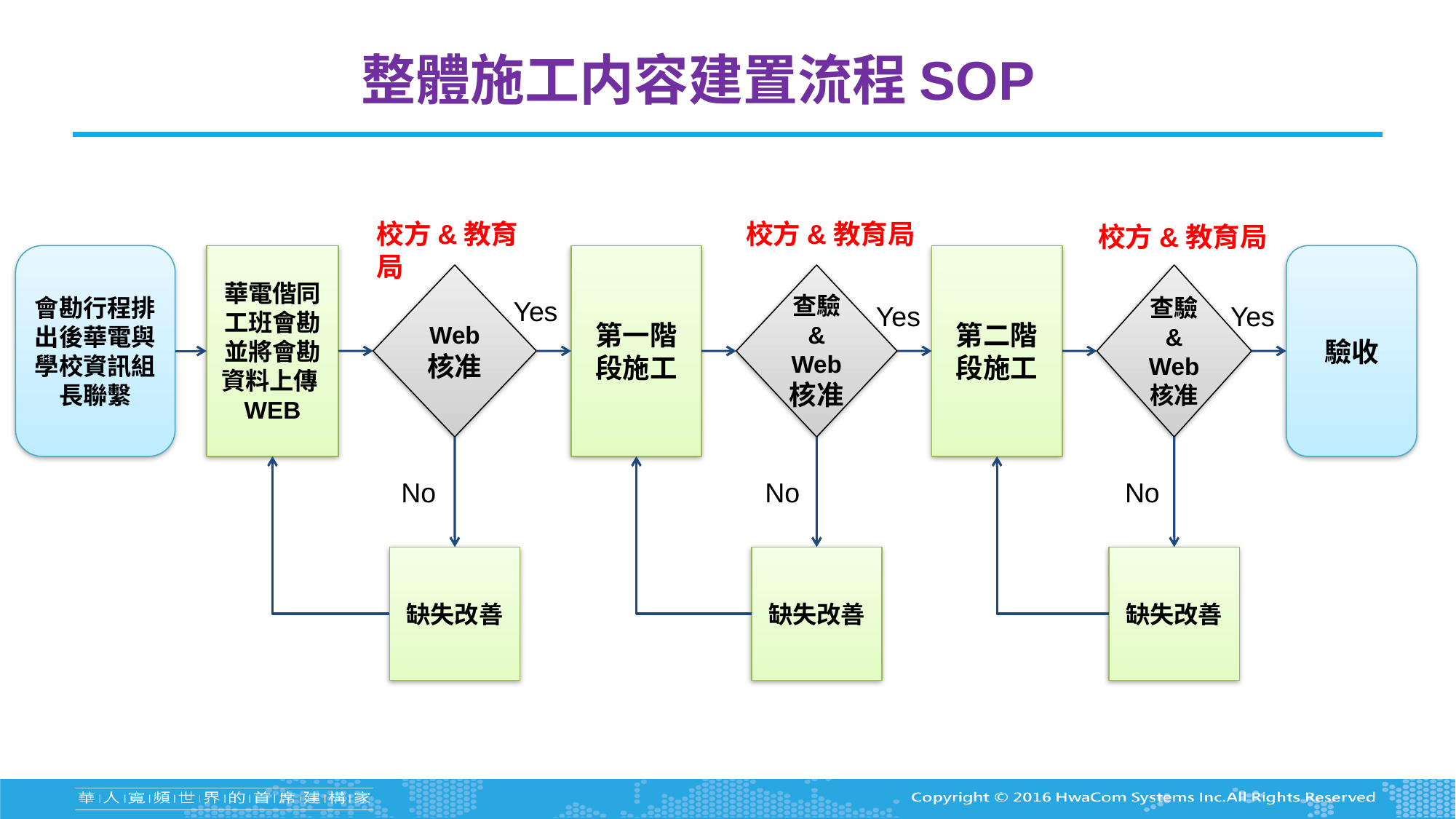

# 整體施工内容建置流程SOP
校方&教育局
校方&教育局
校方&教育局
會勘行程排出後華電與學校資訊組長聯繫
華電偕同工班會勘
並將會勘資料上傳WEB
第一階段施工
第二階段施工
驗收
Web
核准
查驗
&
Web
核准
查驗
&
Web
核准
Yes
Yes
Yes
No
No
No
缺失改善
缺失改善
缺失改善